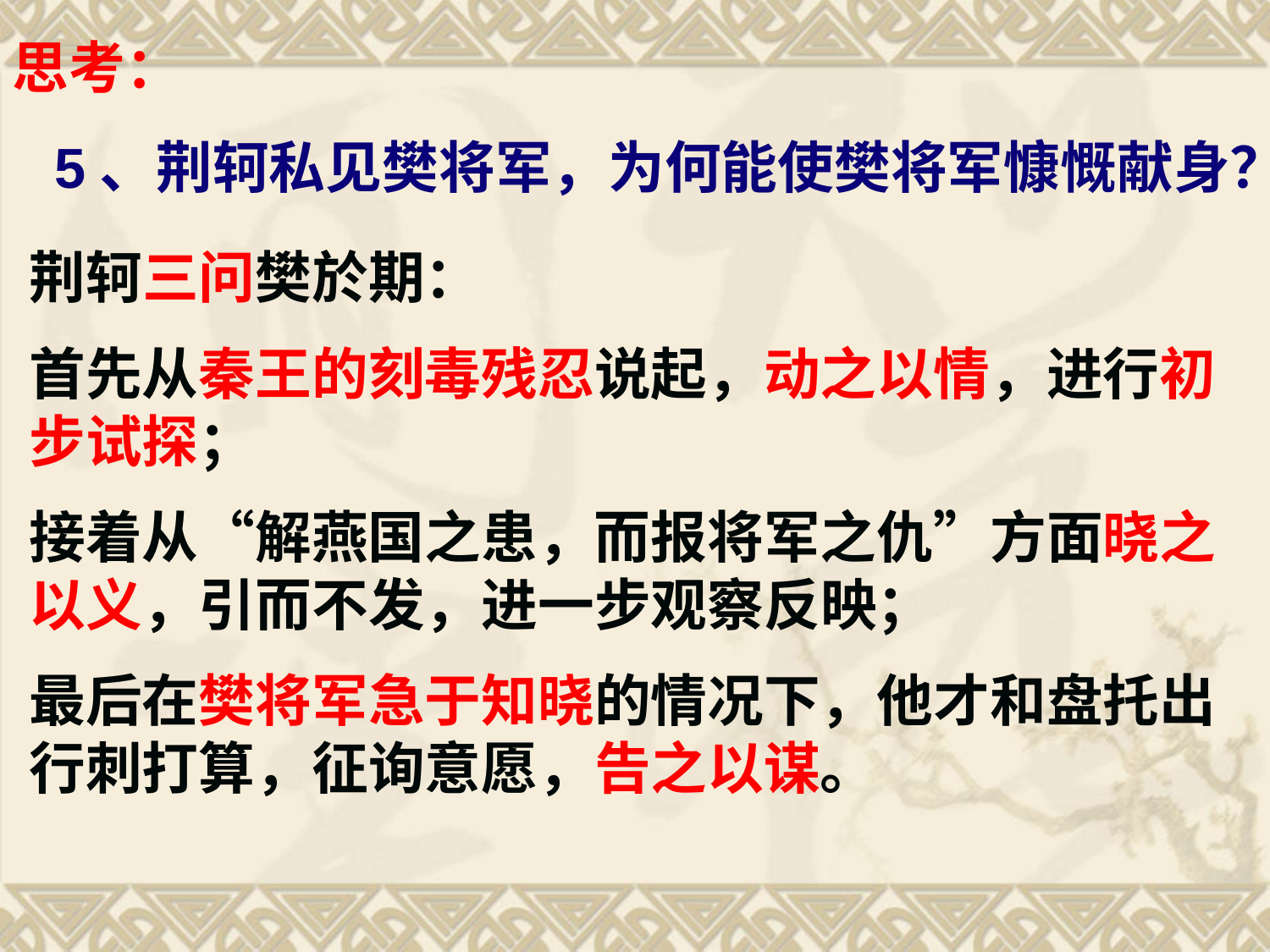

思考：
5、荆轲私见樊将军，为何能使樊将军慷慨献身？
荆轲三问樊於期：
首先从秦王的刻毒残忍说起，动之以情，进行初步试探；
接着从“解燕国之患，而报将军之仇”方面晓之以义，引而不发，进一步观察反映；
最后在樊将军急于知晓的情况下，他才和盘托出行刺打算，征询意愿，告之以谋。